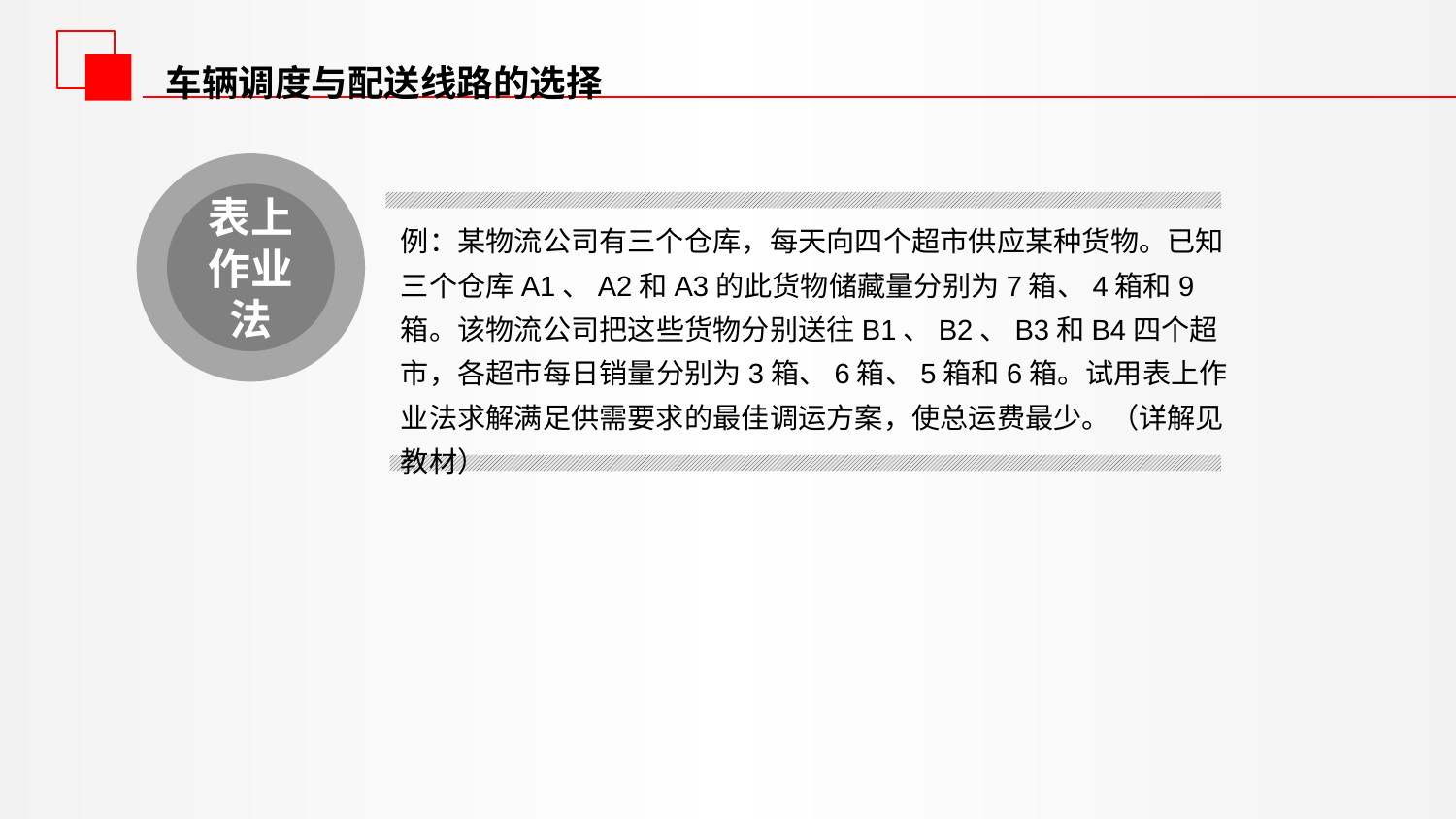

车辆调度与配送线路的选择
表上作业法

例：某物流公司有三个仓库，每天向四个超市供应某种货物。已知三个仓库A1、A2和A3的此货物储藏量分别为7箱、4箱和9箱。该物流公司把这些货物分别送往B1、B2、B3和B4四个超市，各超市每日销量分别为3箱、6箱、5箱和6箱。试用表上作业法求解满足供需要求的最佳调运方案，使总运费最少。（详解见教材）